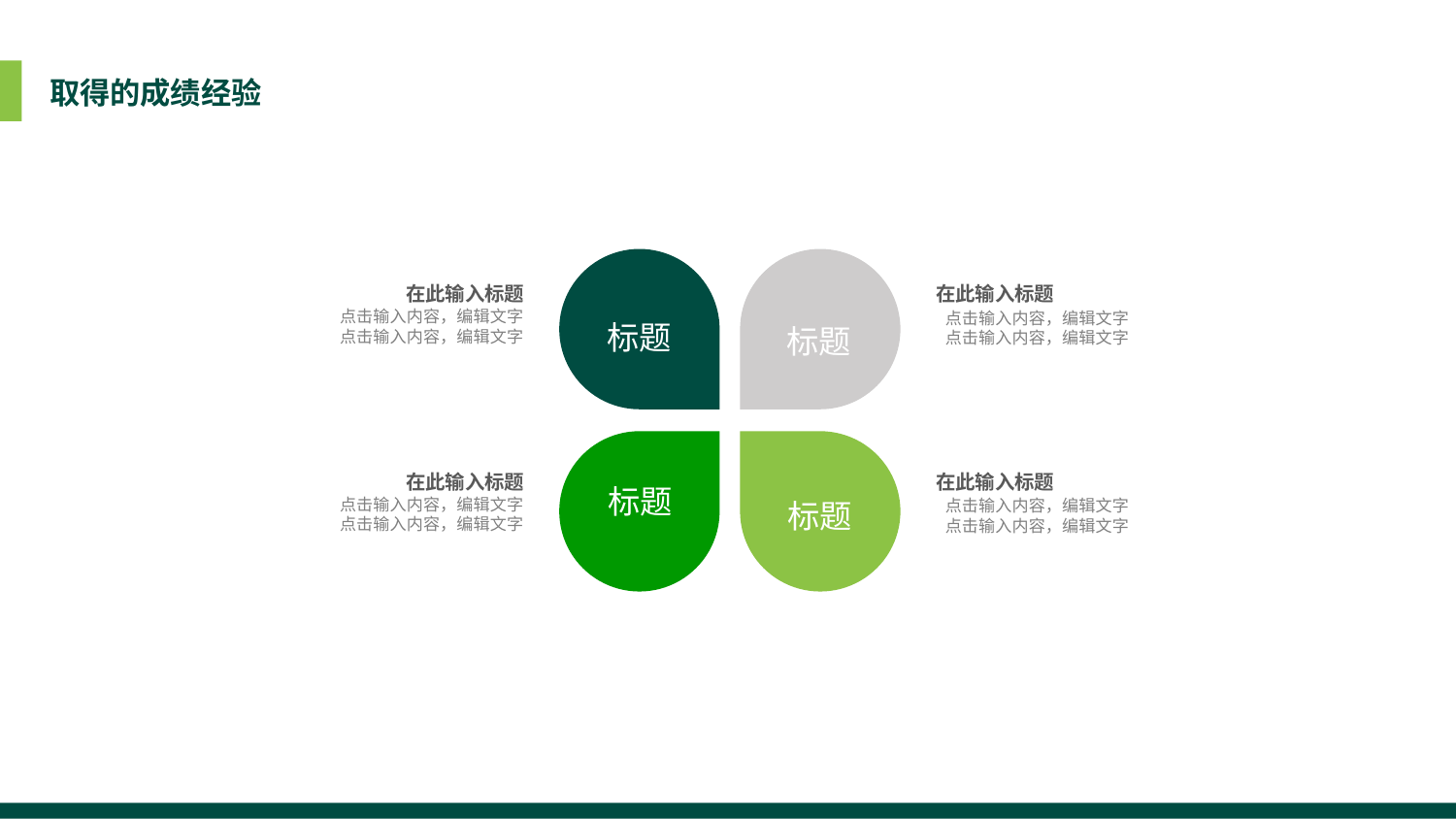

取得的成绩经验

在此输入标题
在此输入标题
点击输入内容，编辑文字
点击输入内容，编辑文字
点击输入内容，编辑文字
点击输入内容，编辑文字
标题
标题

在此输入标题
在此输入标题
标题
点击输入内容，编辑文字
点击输入内容，编辑文字
点击输入内容，编辑文字
点击输入内容，编辑文字
标题